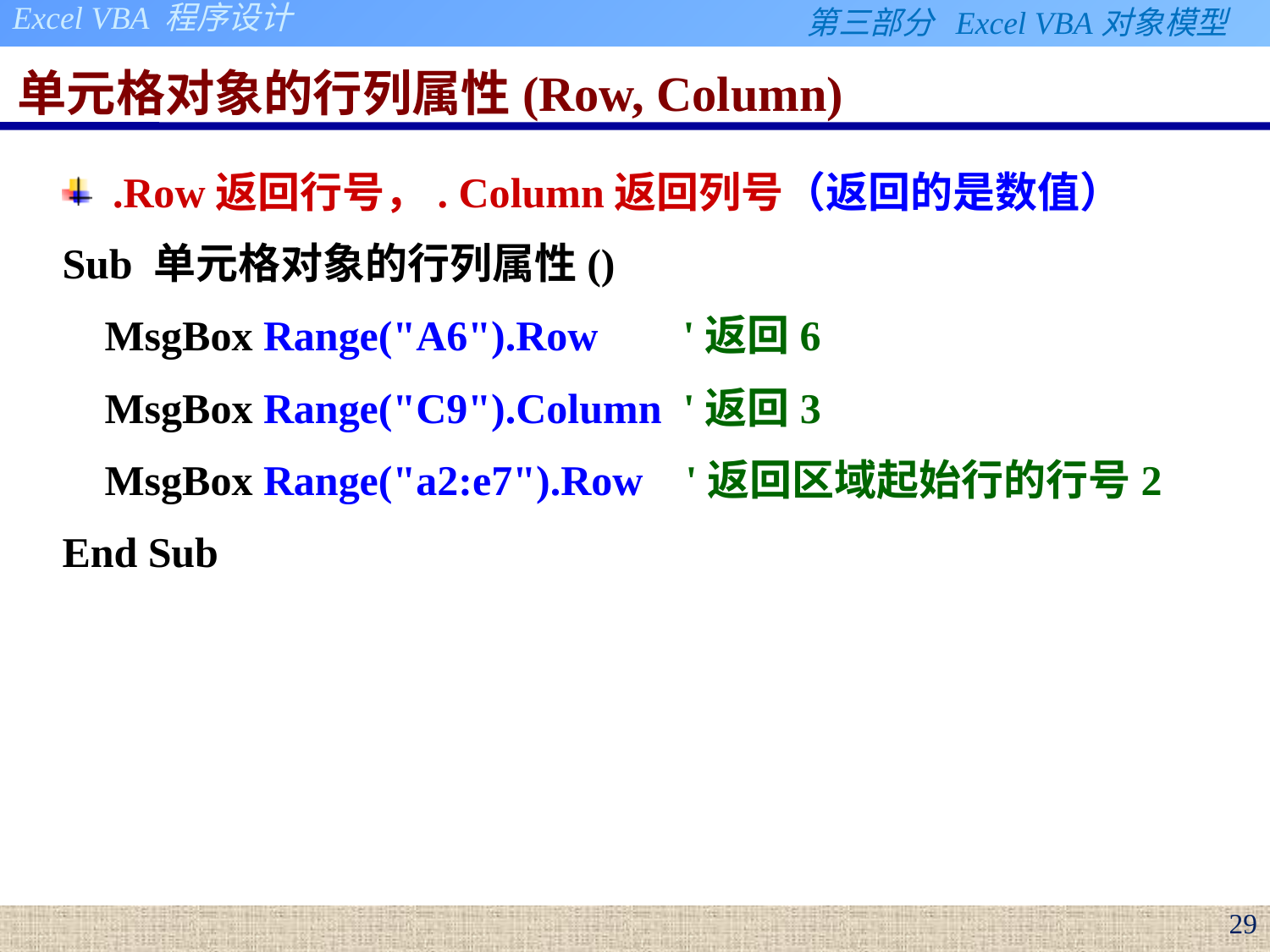

# 单元格对象的行列属性(Row, Column)
.Row返回行号，. Column返回列号（返回的是数值）
Sub 单元格对象的行列属性()
    MsgBox Range("A6").Row        '返回6
    MsgBox Range("C9").Column  '返回3
    MsgBox Range("a2:e7").Row    '返回区域起始行的行号2
End Sub